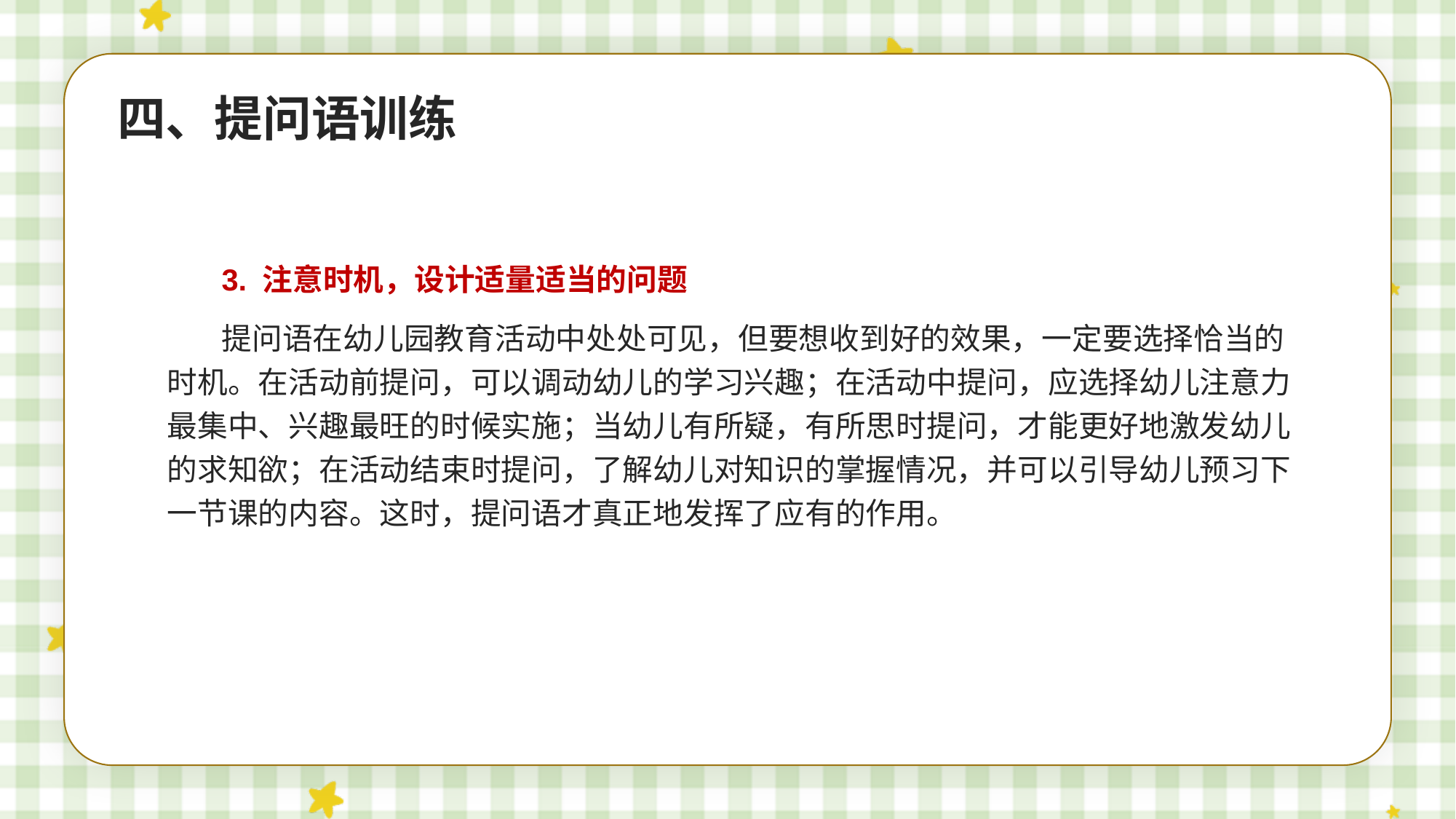

四、提问语训练
3. 注意时机，设计适量适当的问题
提问语在幼儿园教育活动中处处可见，但要想收到好的效果，一定要选择恰当的时机。在活动前提问，可以调动幼儿的学习兴趣；在活动中提问，应选择幼儿注意力最集中、兴趣最旺的时候实施；当幼儿有所疑，有所思时提问，才能更好地激发幼儿的求知欲；在活动结束时提问，了解幼儿对知识的掌握情况，并可以引导幼儿预习下一节课的内容。这时，提问语才真正地发挥了应有的作用。